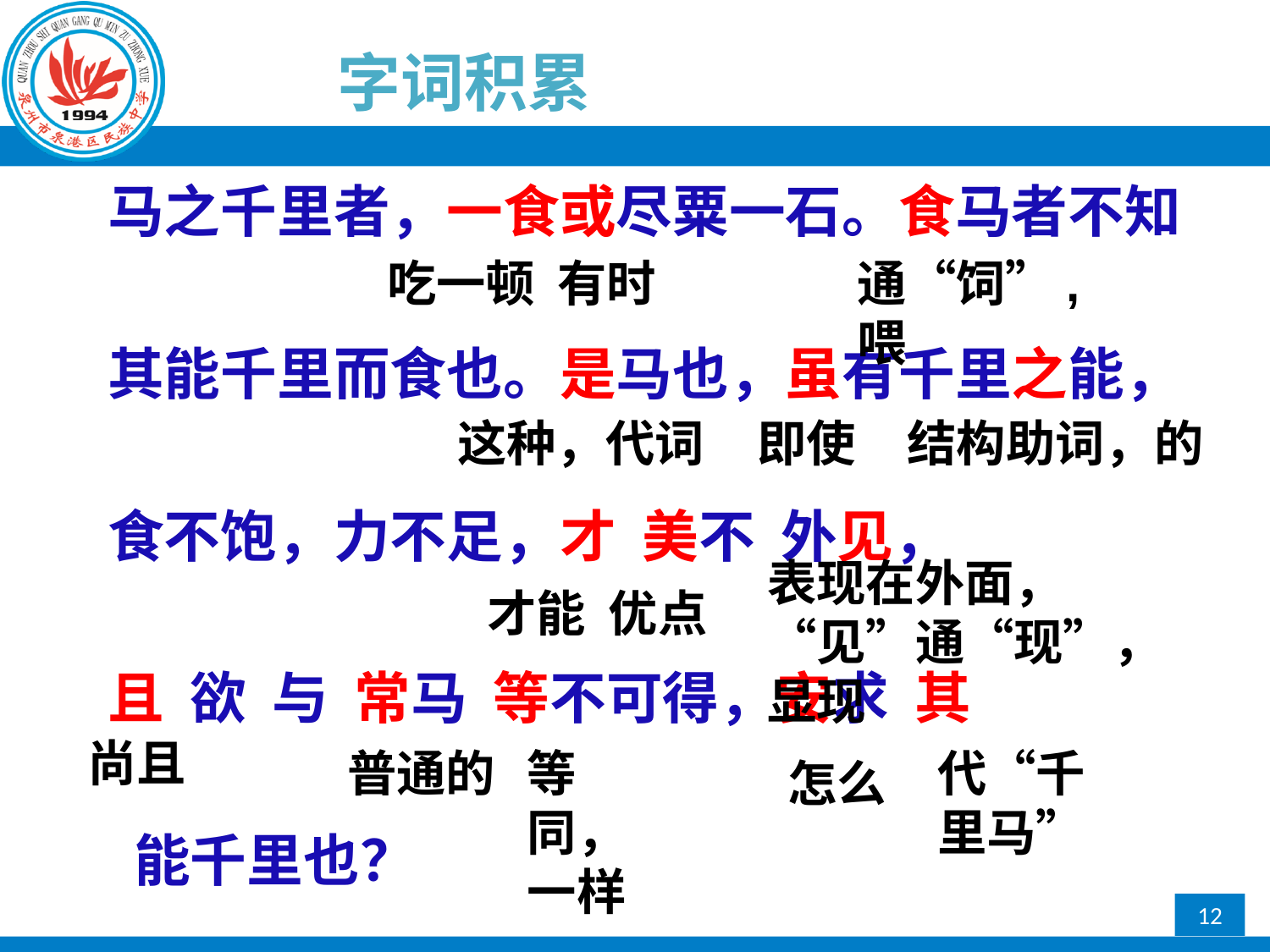

字词积累
马之千里者，一食或尽粟一石。食马者不知

其能千里而食也。是马也，虽有千里之能，

食不饱，力不足，才  美不  外见，

且  欲  与  常马  等不可得，安求  其

 能千里也？
吃一顿
有时
通“饲”,喂
这种，代词
即使
结构助词，的
表现在外面，“见”通“现”，显现
才能  优点
尚且
普通的
等同，一样
代“千里马”
怎么